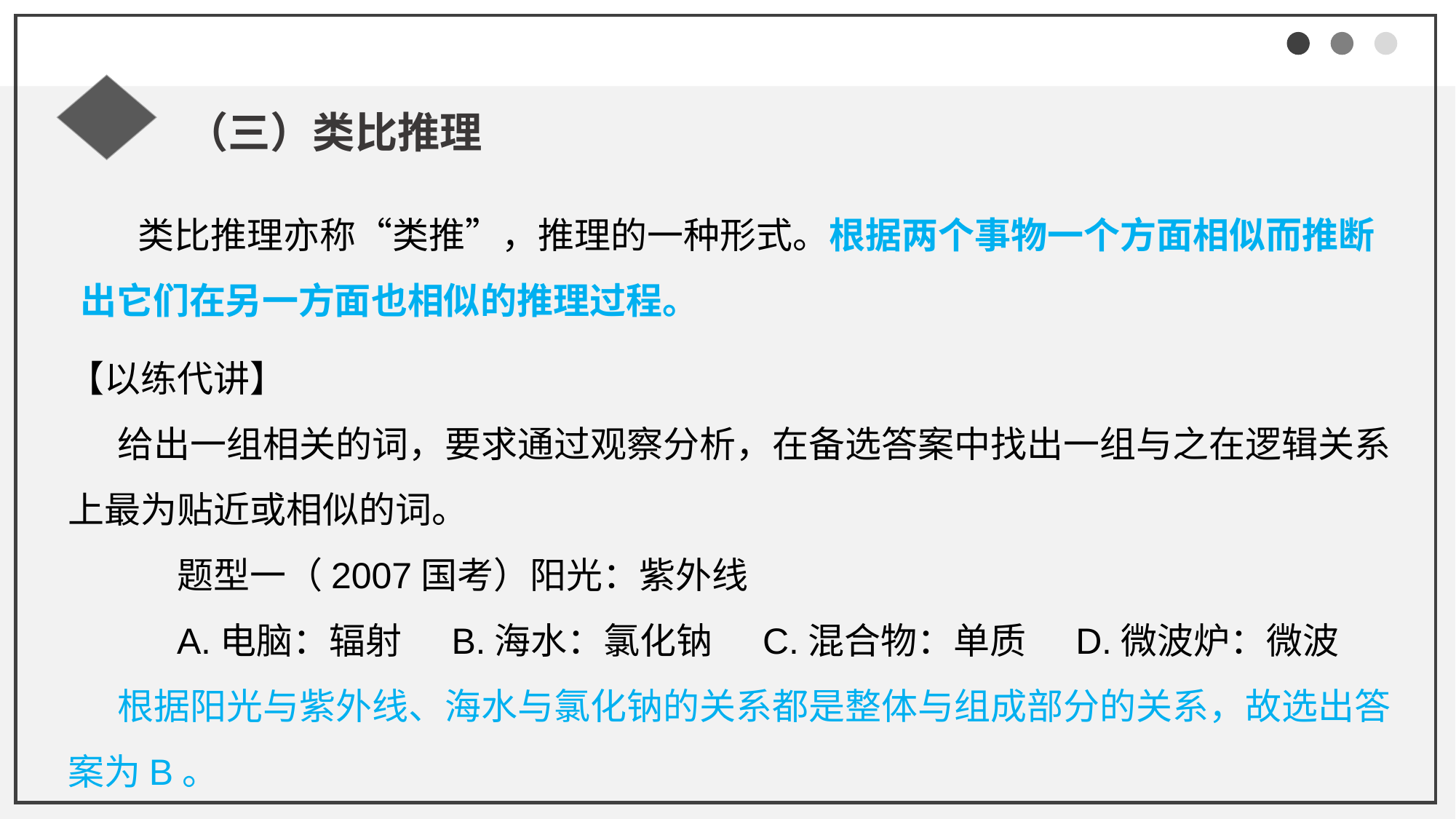

（三）类比推理
      类比推理亦称“类推”，推理的一种形式。根据两个事物一个方面相似而推断出它们在另一方面也相似的推理过程。
【以练代讲】
     给出一组相关的词，要求通过观察分析，在备选答案中找出一组与之在逻辑关系上最为贴近或相似的词。
题型一（2007国考）阳光：紫外线
A.电脑：辐射     B.海水：氯化钠     C.混合物：单质     D.微波炉：微波
     根据阳光与紫外线、海水与氯化钠的关系都是整体与组成部分的关系，故选出答案为B。